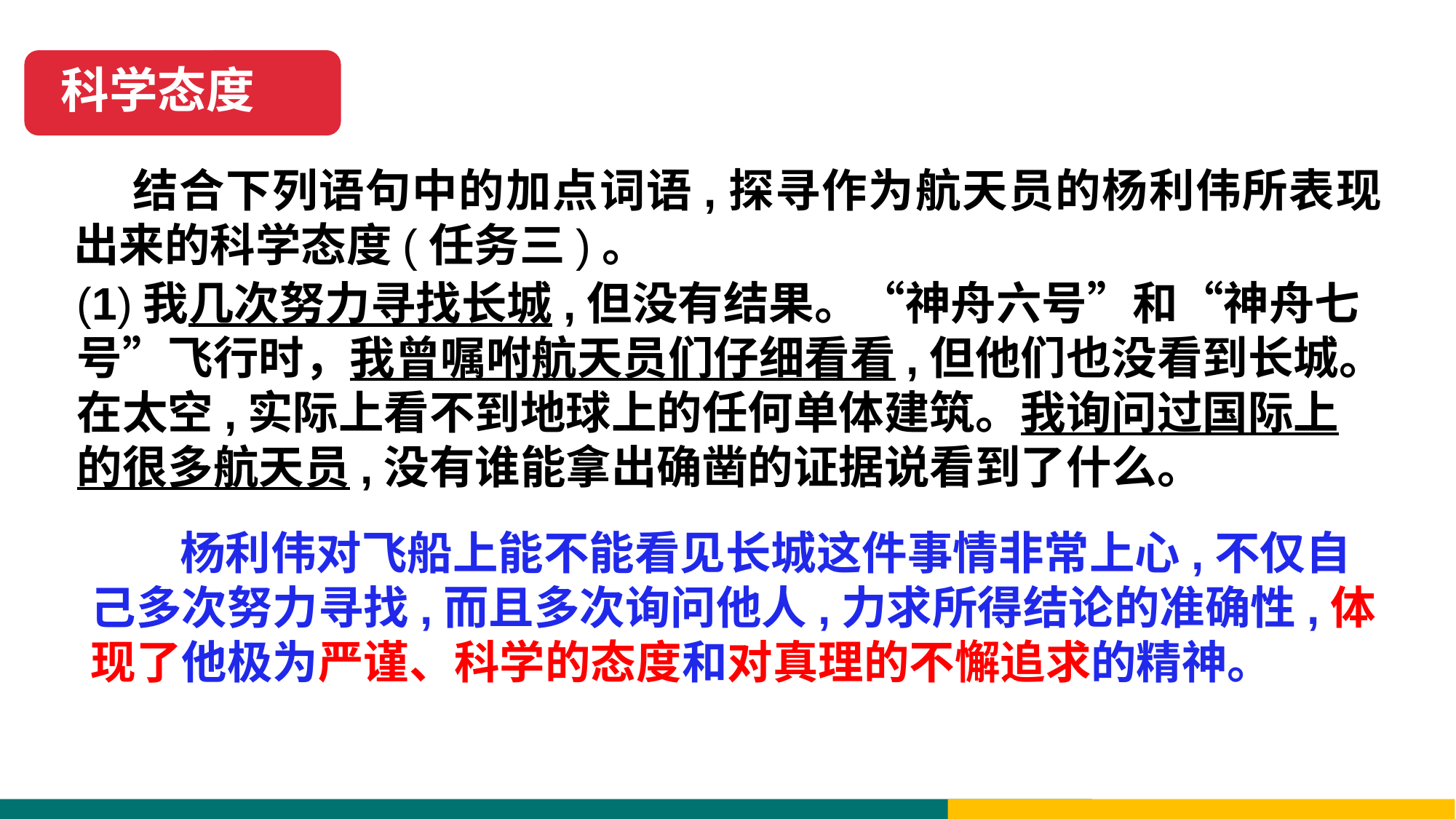

科学态度
    结合下列语句中的加点词语,探寻作为航天员的杨利伟所表现出来的科学态度(任务三)。
(1)我几次努力寻找长城,但没有结果。“神舟六号”和“神舟七号”飞行时，我曾嘱咐航天员们仔细看看,但他们也没看到长城。在太空,实际上看不到地球上的任何单体建筑。我询问过国际上的很多航天员,没有谁能拿出确凿的证据说看到了什么。
       杨利伟对飞船上能不能看见长城这件事情非常上心,不仅自己多次努力寻找,而且多次询问他人,力求所得结论的准确性,体现了他极为严谨、科学的态度和对真理的不懈追求的精神。